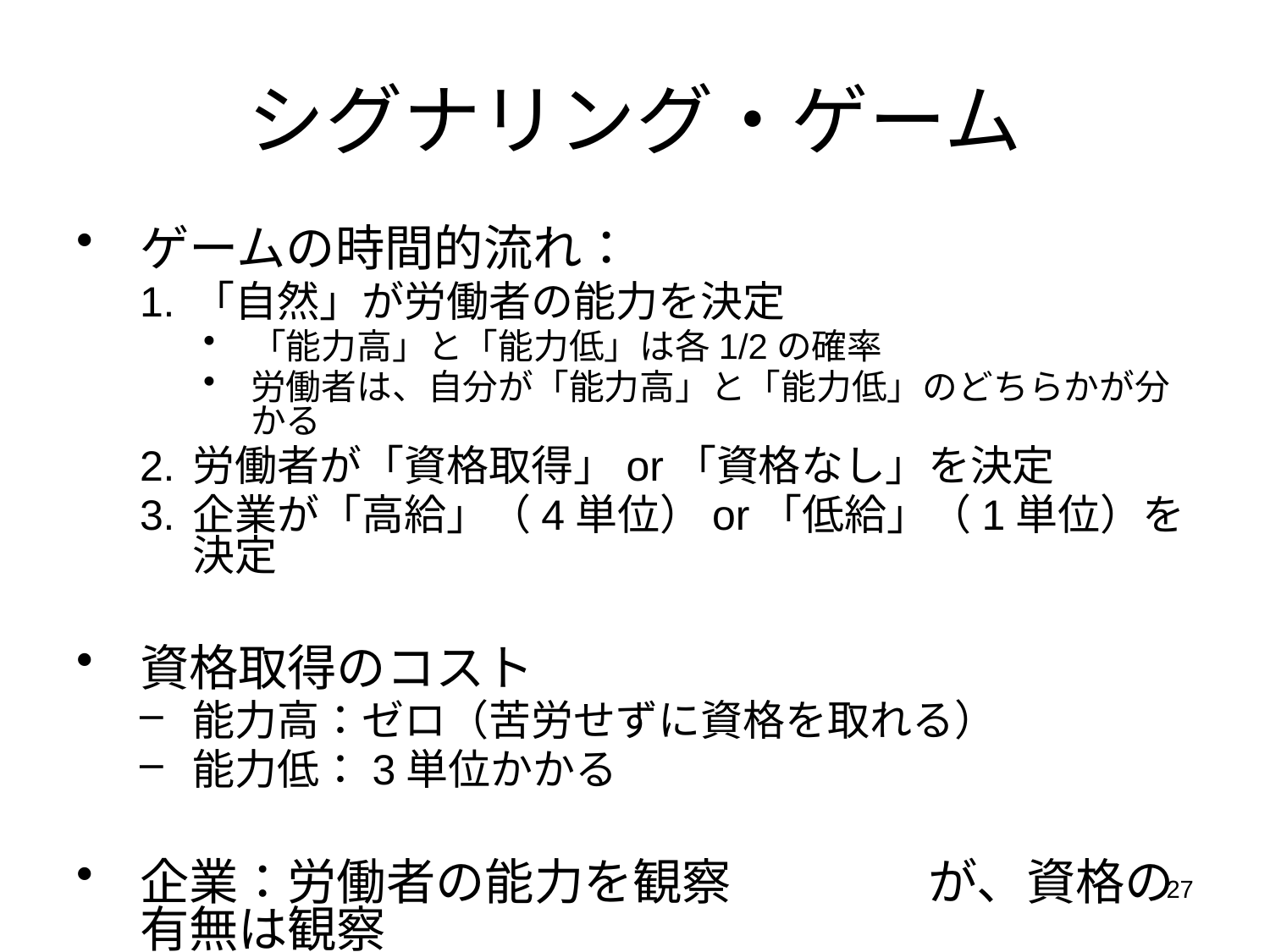

# シグナリング・ゲーム
ゲームの時間的流れ：
「自然」が労働者の能力を決定
「能力高」と「能力低」は各1/2の確率
労働者は、自分が「能力高」と「能力低」のどちらかが分かる
労働者が「資格取得」or「資格なし」を決定
企業が「高給」（4単位）or「低給」（1単位）を決定

資格取得のコスト
能力高：ゼロ（苦労せずに資格を取れる）
能力低：3単位かかる

企業：労働者の能力を観察できないが、資格の有無は観察可能
27